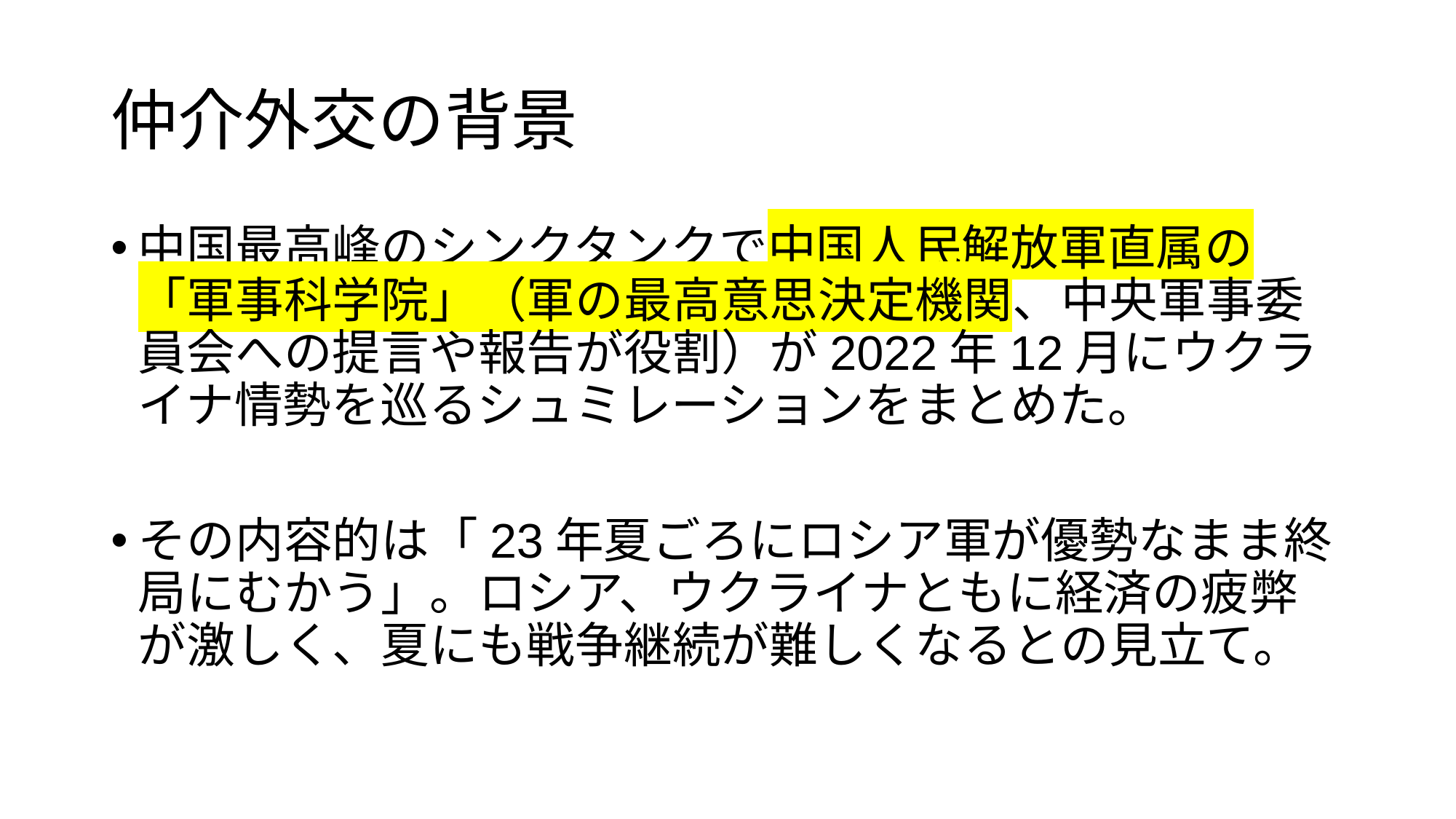

# 仲介外交の背景
中国最高峰のシンクタンクで中国人民解放軍直属の「軍事科学院」（軍の最高意思決定機関、中央軍事委員会への提言や報告が役割）が2022年12月にウクライナ情勢を巡るシュミレーションをまとめた。

その内容的は「23年夏ごろにロシア軍が優勢なまま終局にむかう」。ロシア、ウクライナともに経済の疲弊が激しく、夏にも戦争継続が難しくなるとの見立て。